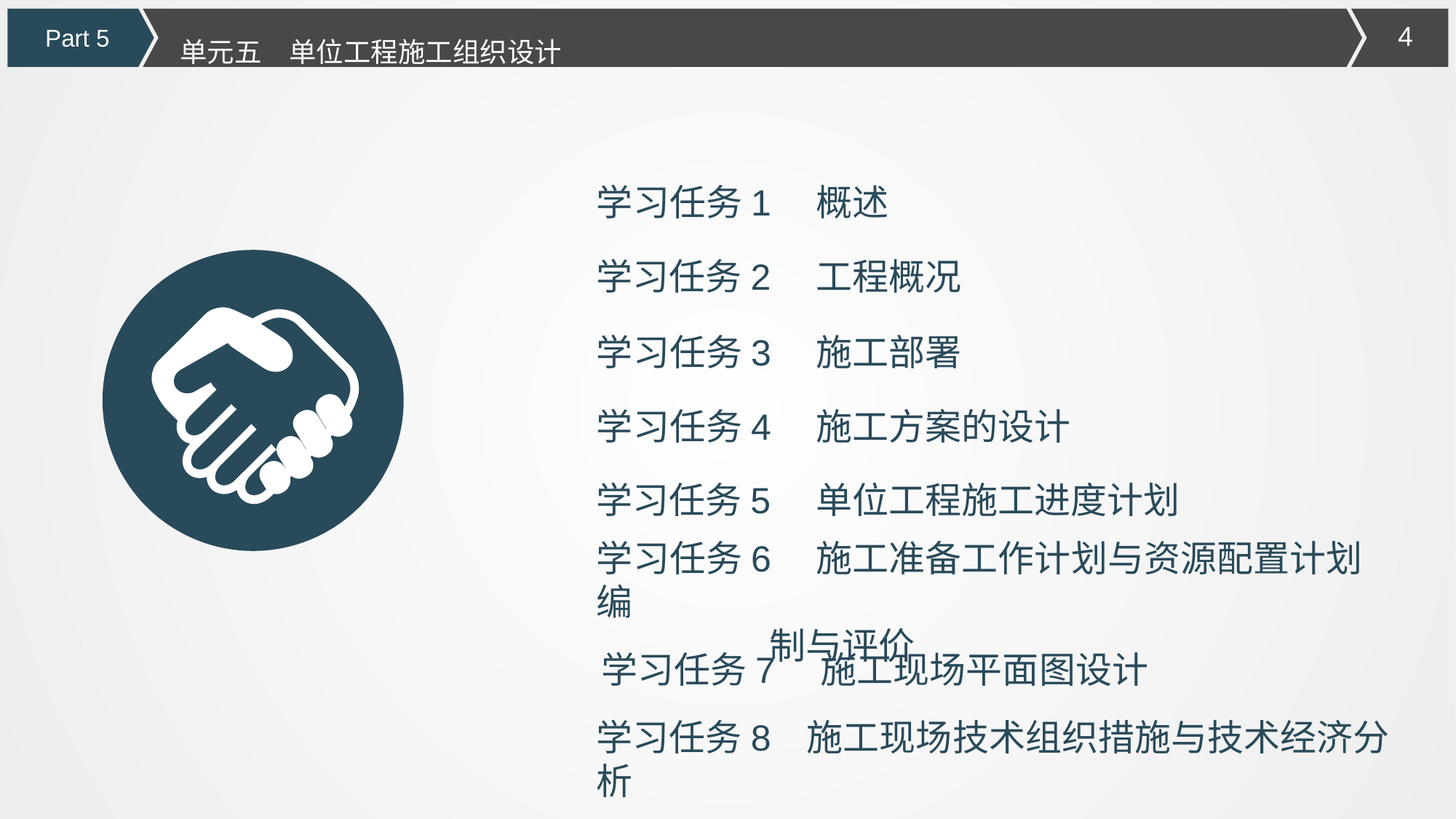

单元五　单位工程施工组织设计
Part 5
学习任务1　概述
学习任务2　工程概况

学习任务3　施工部署
学习任务4　施工方案的设计
学习任务5　单位工程施工进度计划
学习任务6　施工准备工作计划与资源配置计划编
                    制与评价
学习任务7　施工现场平面图设计
学习任务8　施工现场技术组织措施与技术经济分析